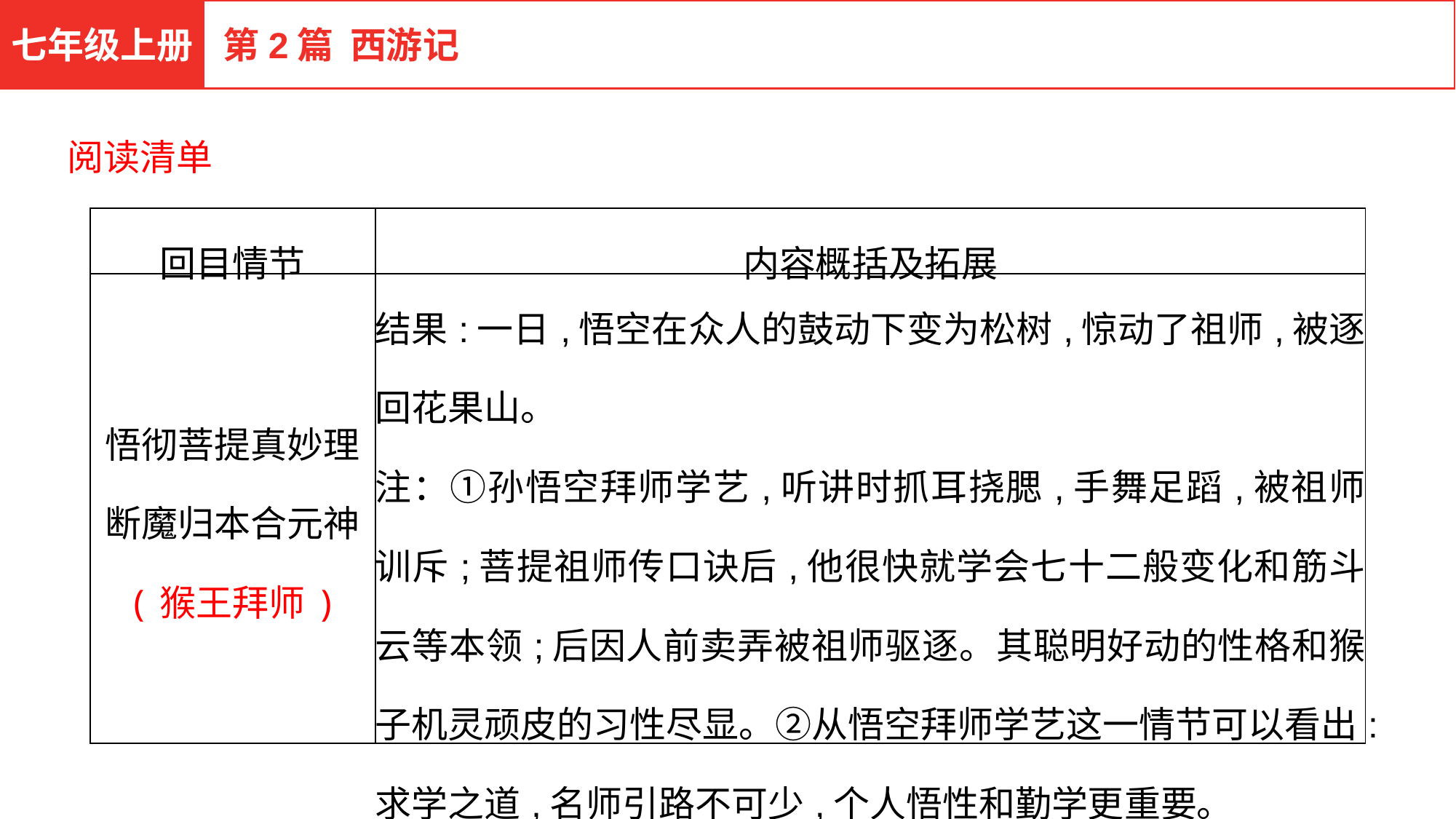

七年级上册
第2篇  西游记
阅读清单
| 回目情节 | 内容概括及拓展 |
| --- | --- |
| 悟彻菩提真妙理 断魔归本合元神 (猴王拜师) | 结果:一日,悟空在众人的鼓动下变为松树,惊动了祖师,被逐回花果山。 注：①孙悟空拜师学艺,听讲时抓耳挠腮,手舞足蹈,被祖师训斥;菩提祖师传口诀后,他很快就学会七十二般变化和筋斗云等本领;后因人前卖弄被祖师驱逐。其聪明好动的性格和猴子机灵顽皮的习性尽显。②从悟空拜师学艺这一情节可以看出:求学之道,名师引路不可少,个人悟性和勤学更重要。 |